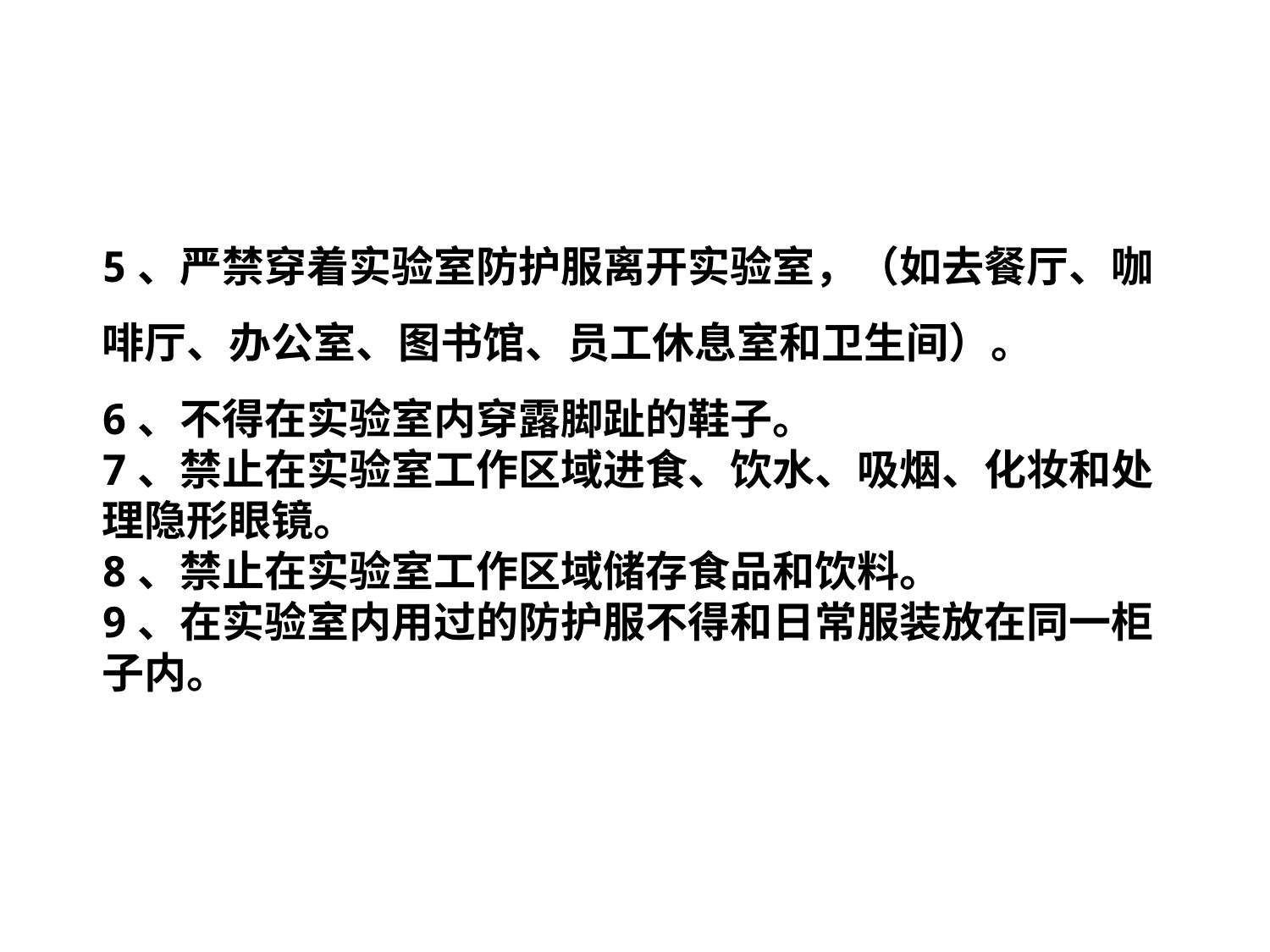

5、严禁穿着实验室防护服离开实验室，（如去餐厅、咖啡厅、办公室、图书馆、员工休息室和卫生间）。
6、不得在实验室内穿露脚趾的鞋子。
7、禁止在实验室工作区域进食、饮水、吸烟、化妆和处理隐形眼镜。
8、禁止在实验室工作区域储存食品和饮料。
9、在实验室内用过的防护服不得和日常服装放在同一柜子内。